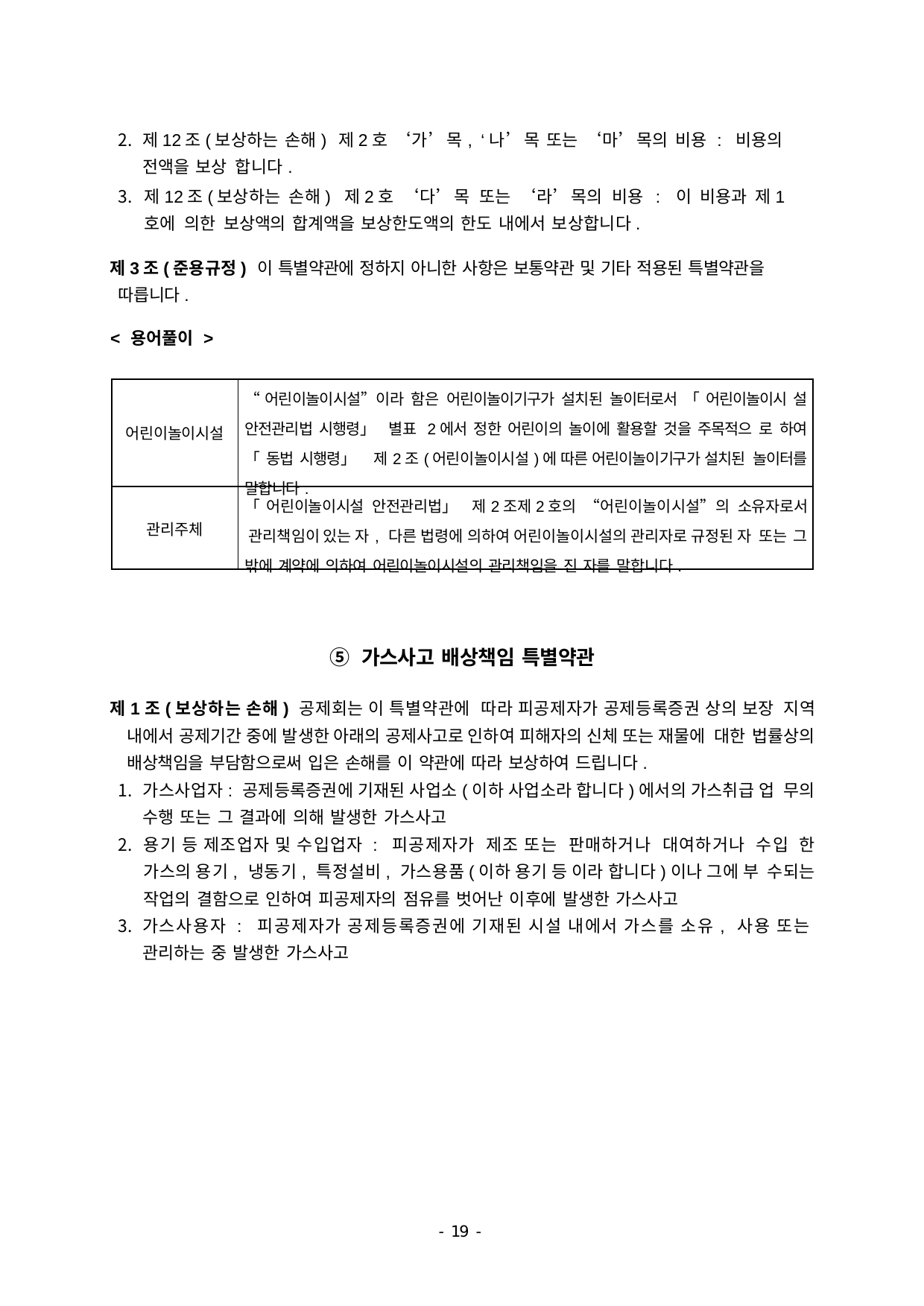

제12조(보상하는 손해) 제2호 ‘가’목, ‘나’목 또는 ‘마’목의 비용 : 비용의 전액을 보상  합니다.
제12조(보상하는 손해) 제2호 ‘다’목 또는 ‘라’목의 비용 : 이 비용과 제1호에 의한  보상액의 합계액을 보상한도액의 한도 내에서 보상합니다.

제3조(준용규정) 이 특별약관에 정하지 아니한 사항은 보통약관 및 기타 적용된 특별약관을  따릅니다.

< 용어풀이 >
| 어린이놀이시설 | “어린이놀이시설”이라 함은 어린이놀이기구가 설치된 놀이터로서 「어린이놀이시 설 안전관리법 시행령」 별표 2에서 정한 어린이의 놀이에 활용할 것을 주목적으 로 하여 「동법 시행령」 제2조(어린이놀이시설)에 따른 어린이놀이기구가 설치된 놀이터를 말합니다. |
| --- | --- |
| 관리주체 | 「어린이놀이시설 안전관리법」 제2조제2호의 “어린이놀이시설”의 소유자로서 관리책임이 있는 자, 다른 법령에 의하여 어린이놀이시설의 관리자로 규정된 자 또는 그 밖에 계약에 의하여 어린이놀이시설의 관리책임을 진 자를 말합니다. |
⑤ 가스사고 배상책임 특별약관

제1조(보상하는 손해) 공제회는 이 특별약관에 따라 피공제자가 공제등록증권 상의 보장  지역 내에서 공제기간 중에 발생한 아래의 공제사고로 인하여 피해자의 신체 또는 재물에  대한 법률상의 배상책임을 부담함으로써 입은 손해를 이 약관에 따라 보상하여 드립니다.
가스사업자: 공제등록증권에 기재된 사업소(이하 사업소라 합니다)에서의 가스취급 업  무의 수행 또는 그 결과에 의해 발생한 가스사고
용기 등 제조업자 및 수입업자 : 피공제자가 제조 또는 판매하거나 대여하거나 수입  한 가스의 용기, 냉동기, 특정설비, 가스용품(이하 용기 등 이라 합니다)이나 그에 부  수되는 작업의 결함으로 인하여 피공제자의 점유를 벗어난 이후에 발생한 가스사고
가스사용자 : 피공제자가 공제등록증권에 기재된 시설 내에서 가스를 소유, 사용 또는  관리하는 중 발생한 가스사고
- 19 -